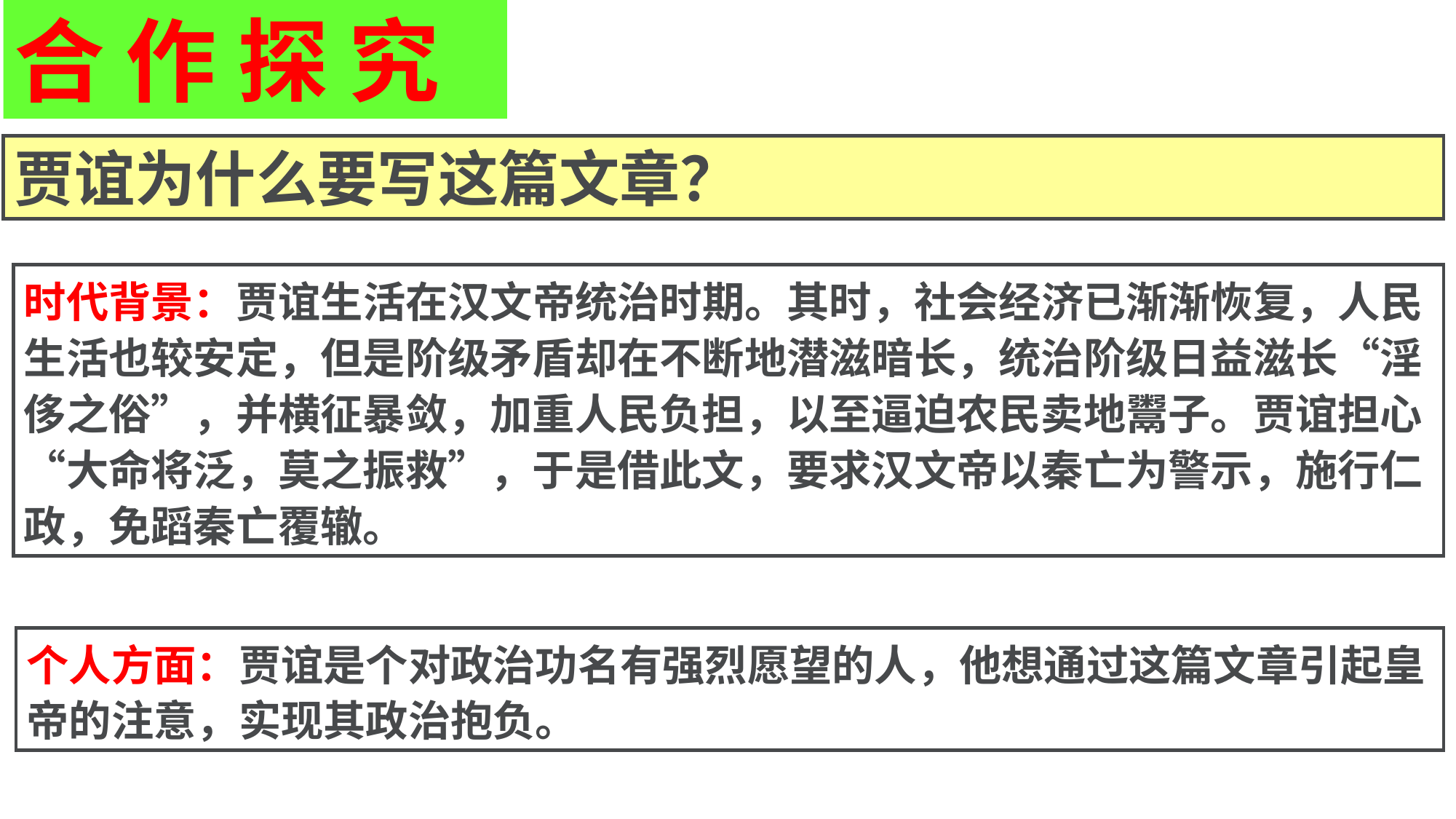

合 作 探 究
贾谊为什么要写这篇文章？
时代背景：贾谊生活在汉文帝统治时期。其时，社会经济已渐渐恢复，人民生活也较安定，但是阶级矛盾却在不断地潜滋暗长，统治阶级日益滋长“淫侈之俗”，并横征暴敛，加重人民负担，以至逼迫农民卖地鬻子。贾谊担心“大命将泛，莫之振救”，于是借此文，要求汉文帝以秦亡为警示，施行仁政，免蹈秦亡覆辙。
个人方面：贾谊是个对政治功名有强烈愿望的人，他想通过这篇文章引起皇帝的注意，实现其政治抱负。